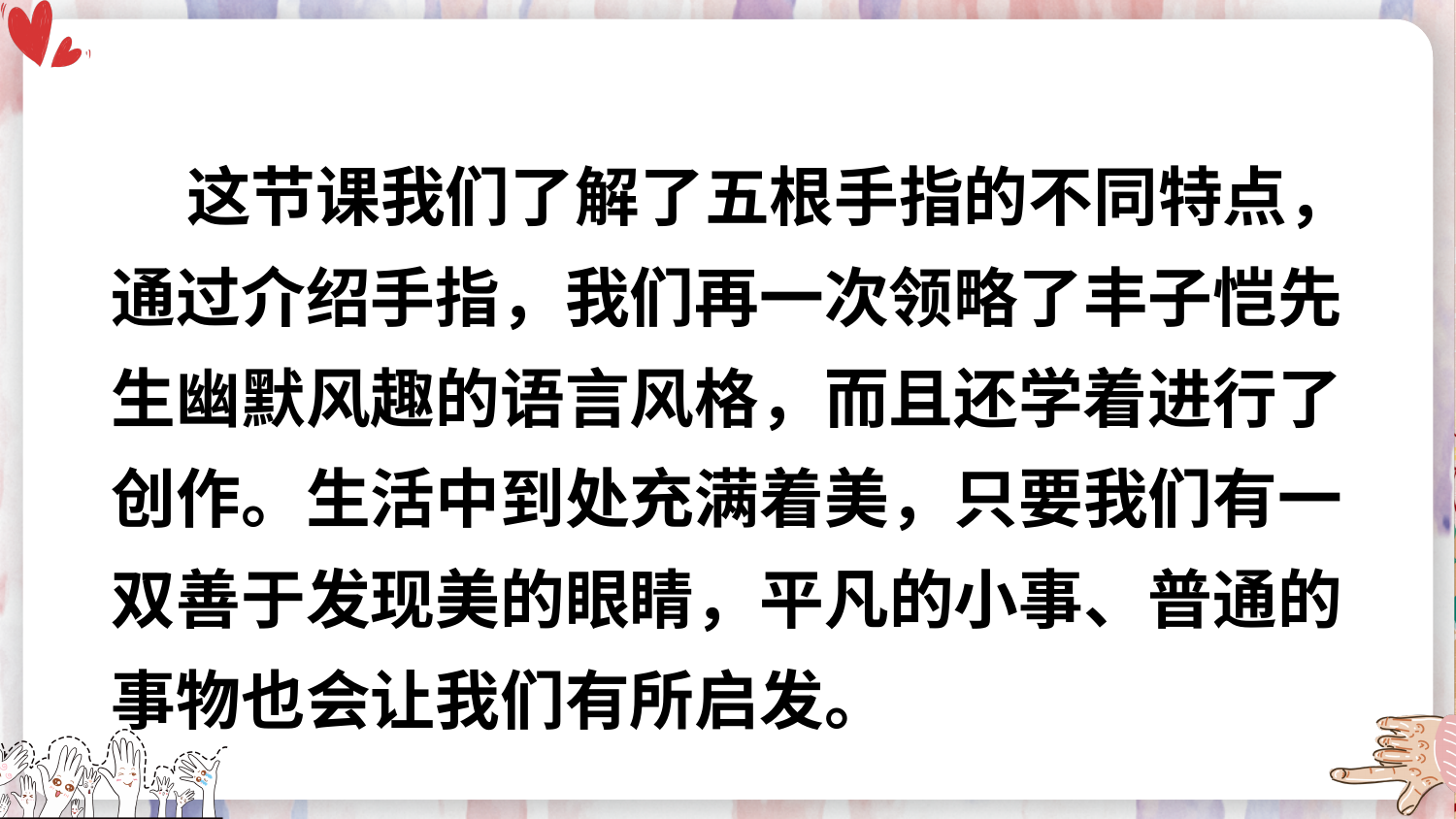

这节课我们了解了五根手指的不同特点，通过介绍手指，我们再一次领略了丰子恺先生幽默风趣的语言风格，而且还学着进行了创作。生活中到处充满着美，只要我们有一双善于发现美的眼睛，平凡的小事、普通的事物也会让我们有所启发。